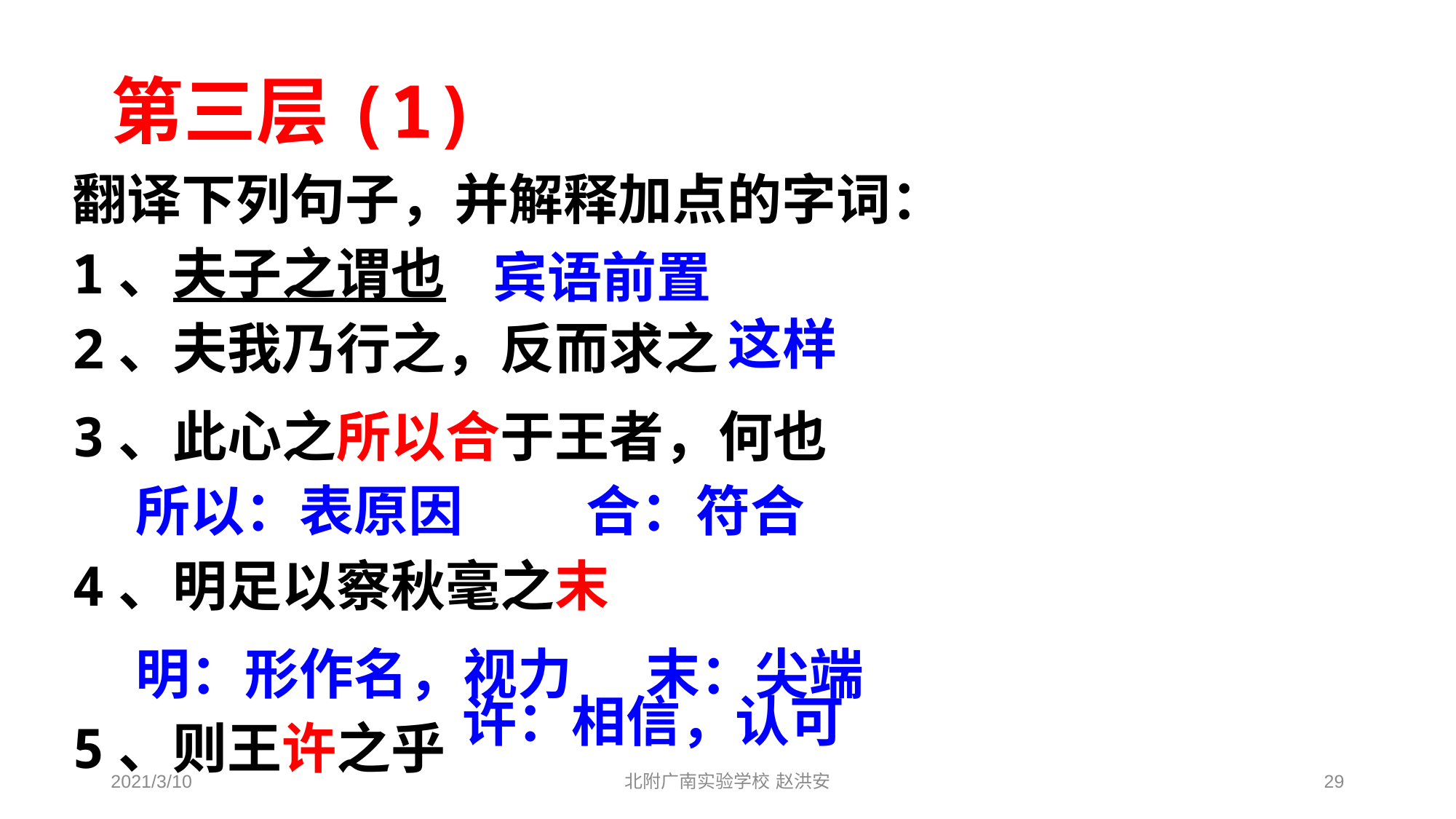

第三层(1)
翻译下列句子，并解释加点的字词：
1、夫子之谓也
2、夫我乃行之，反而求之
3、此心之所以合于王者，何也
    所以：表原因          合：符合
4、明足以察秋毫之末
    明：形作名，视力      末：尖端
5、则王许之乎
宾语前置
这样
许：相信，认可
2021/3/10
北附广南实验学校 赵洪安
29